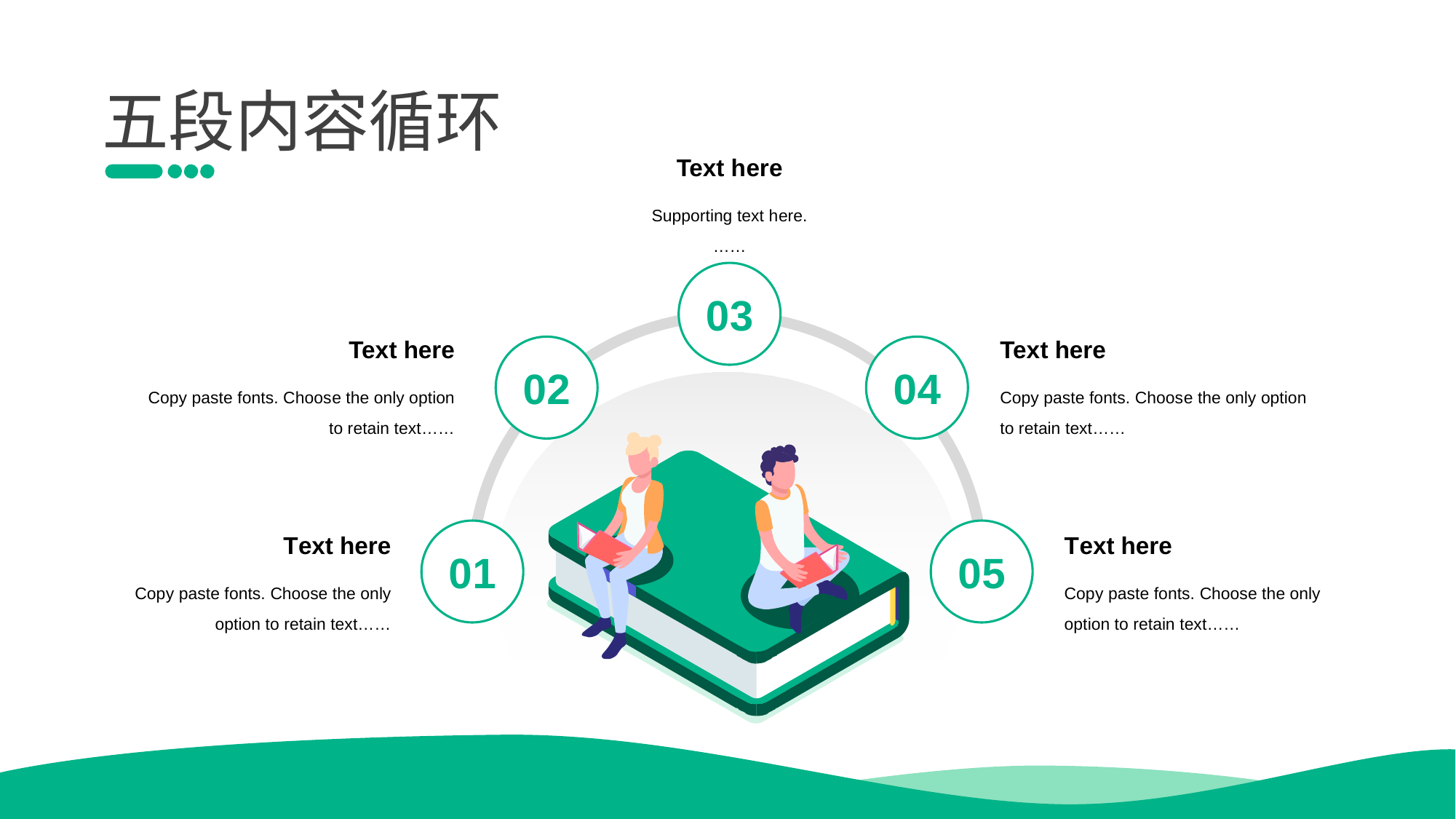

五段内容循环
Text h ere
Supporting text h ere.
……
0 3

Tex t here
Copy paste fonts. Choos e the only option to retain text……
Tex t here
Copy paste fonts. Choos e the only option to retain text……
0 2
0 4

0 1
0 5
T ext here
Cop y paste fonts. Choose the only option to retain text……
T ext here
Cop y paste fonts. Choose the only option to retain text……